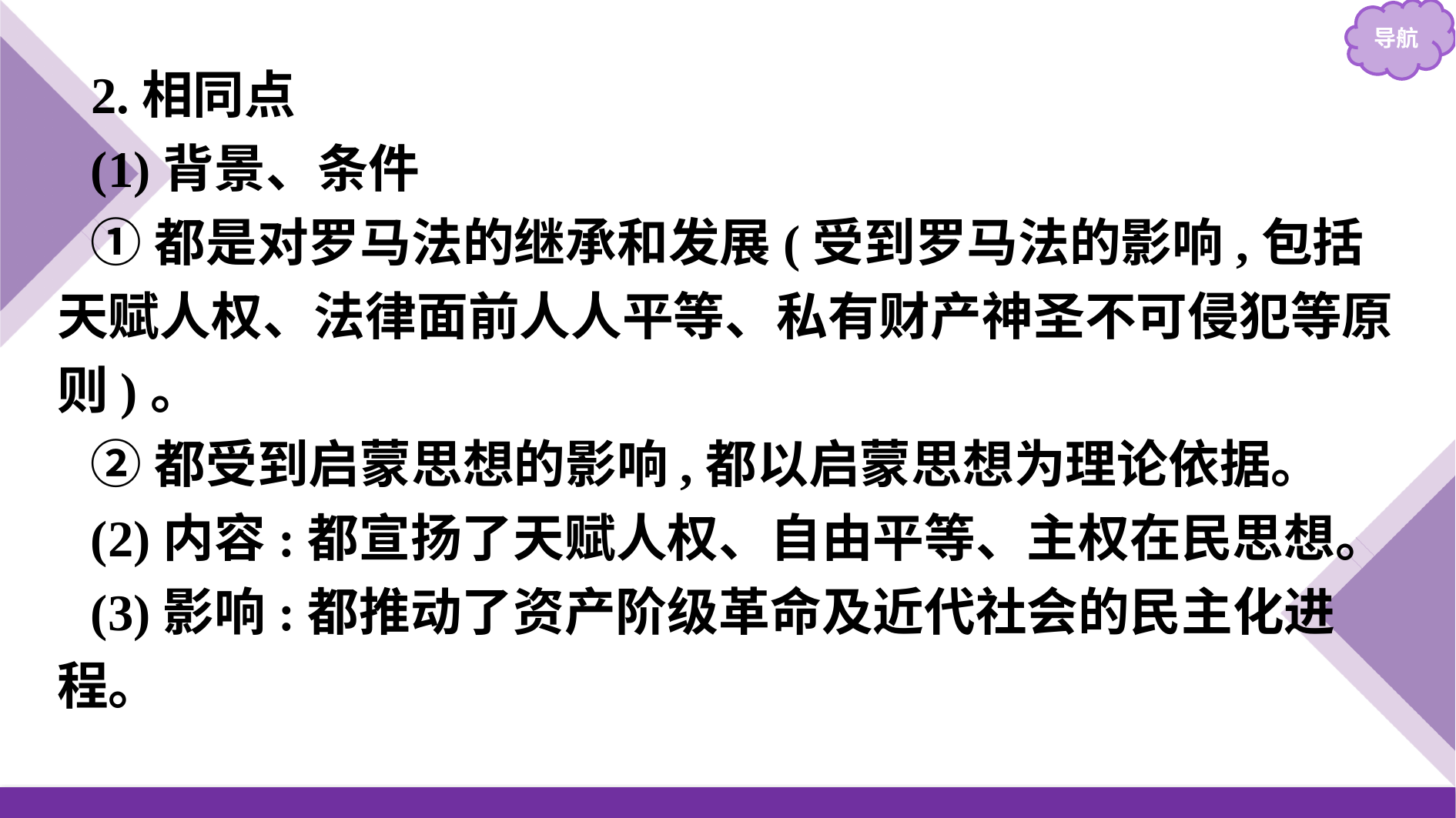

2.相同点
(1)背景、条件
①都是对罗马法的继承和发展(受到罗马法的影响,包括天赋人权、法律面前人人平等、私有财产神圣不可侵犯等原则)。
②都受到启蒙思想的影响,都以启蒙思想为理论依据。
(2)内容:都宣扬了天赋人权、自由平等、主权在民思想。
(3)影响:都推动了资产阶级革命及近代社会的民主化进程。